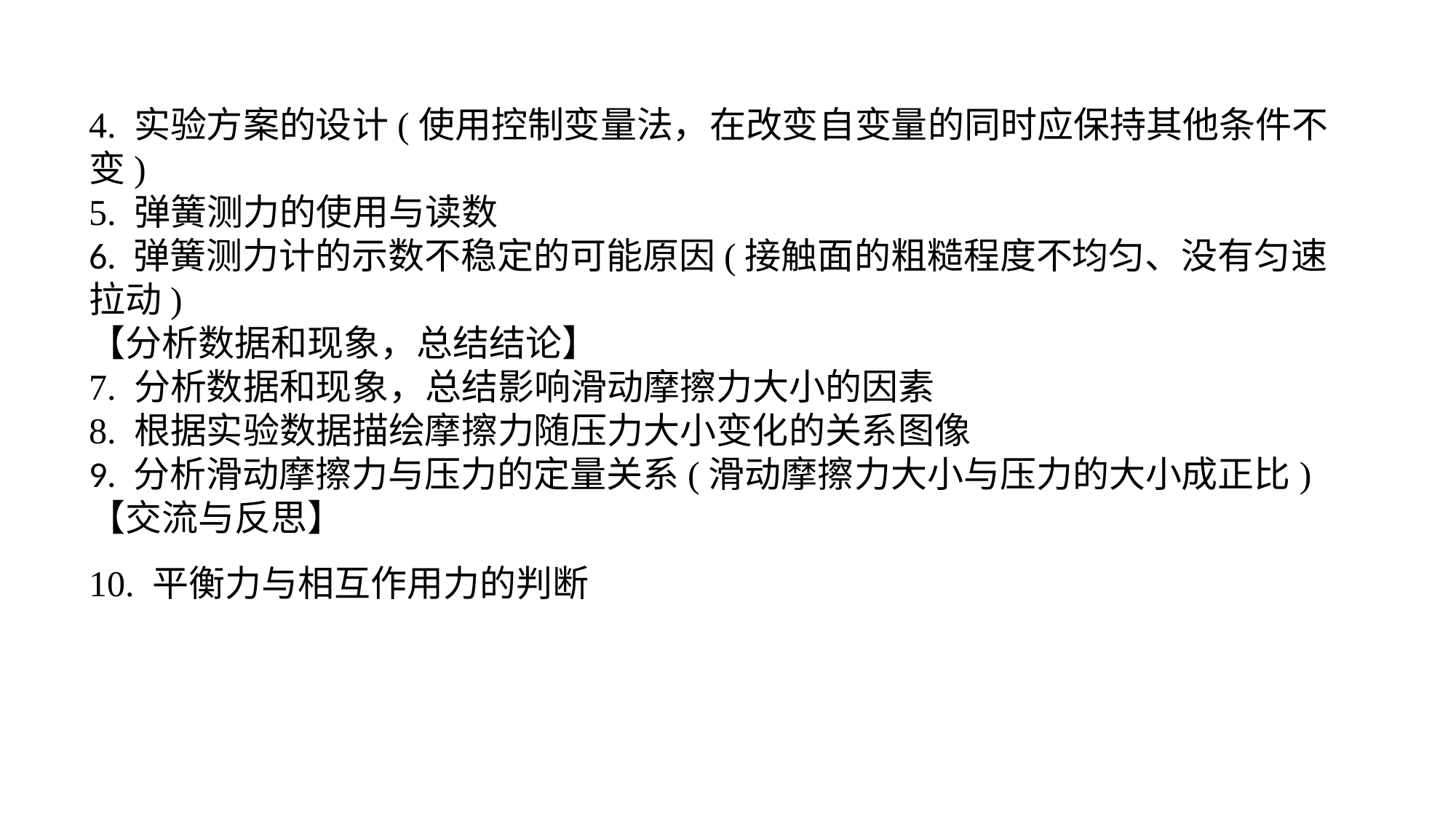

4. 实验方案的设计(使用控制变量法，在改变自变量的同时应保持其他条件不变)5. 弹簧测力的使用与读数6. 弹簧测力计的示数不稳定的可能原因(接触面的粗糙程度不均匀、没有匀速拉动)【分析数据和现象，总结结论】7. 分析数据和现象，总结影响滑动摩擦力大小的因素8. 根据实验数据描绘摩擦力随压力大小变化的关系图像9. 分析滑动摩擦力与压力的定量关系(滑动摩擦力大小与压力的大小成正比)【交流与反思】10. 平衡力与相互作用力的判断